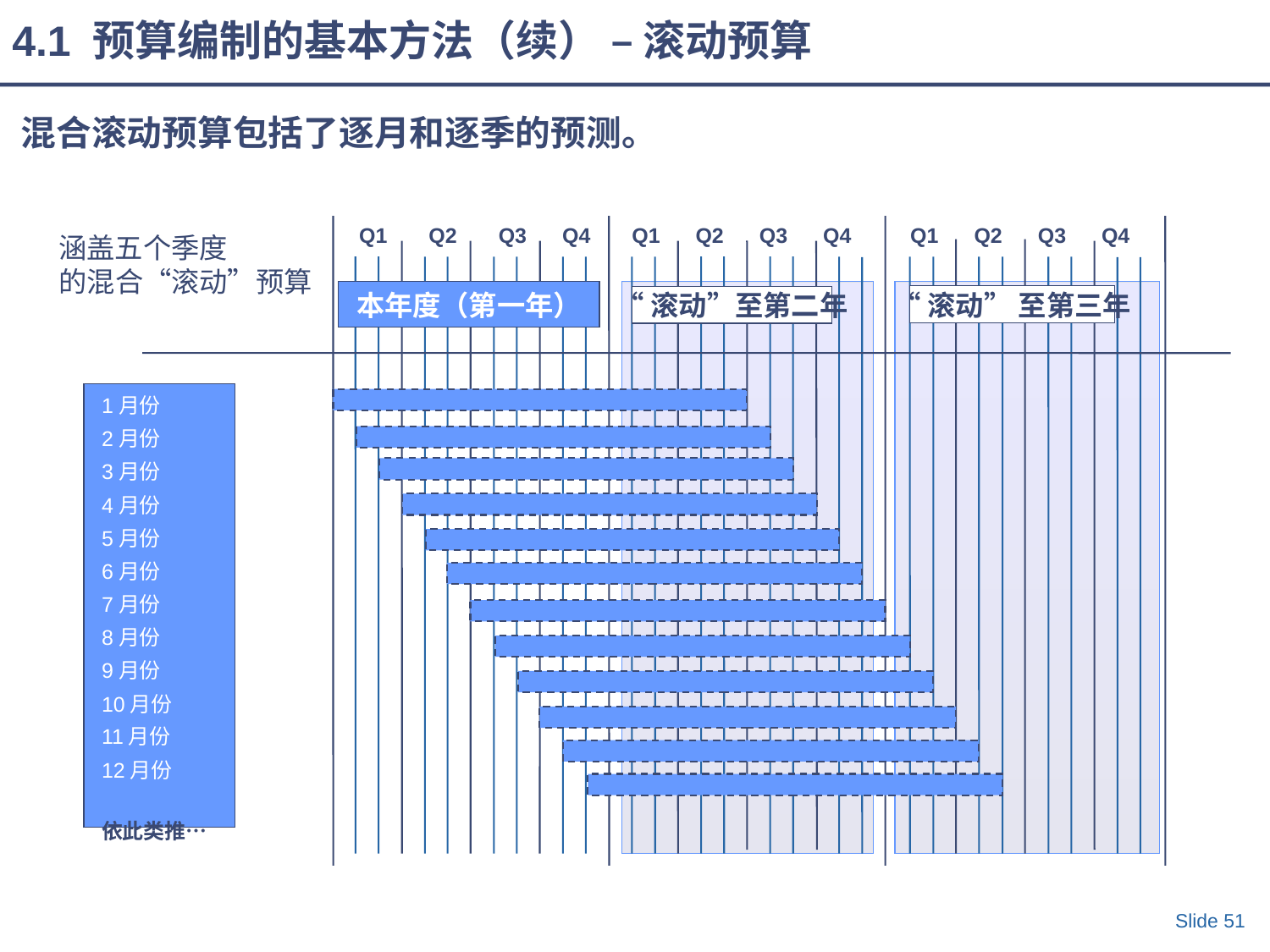

4.1 预算编制的基本方法（续） – 滚动预算

混合滚动预算包括了逐月和逐季的预测。

 Q1       Q2       Q3      Q4       Q1      Q2      Q3      Q4          Q1      Q2      Q3      Q4
涵盖五个季度
的混合“滚动”预算

本年度（第一年）

“滚动” 至第三年
“滚动”至第二年

1月份
2月份
3月份
4月份
5月份
6月份
7月份
8月份
9月份
10月份
11月份
12月份

依此类推…

Slide 51